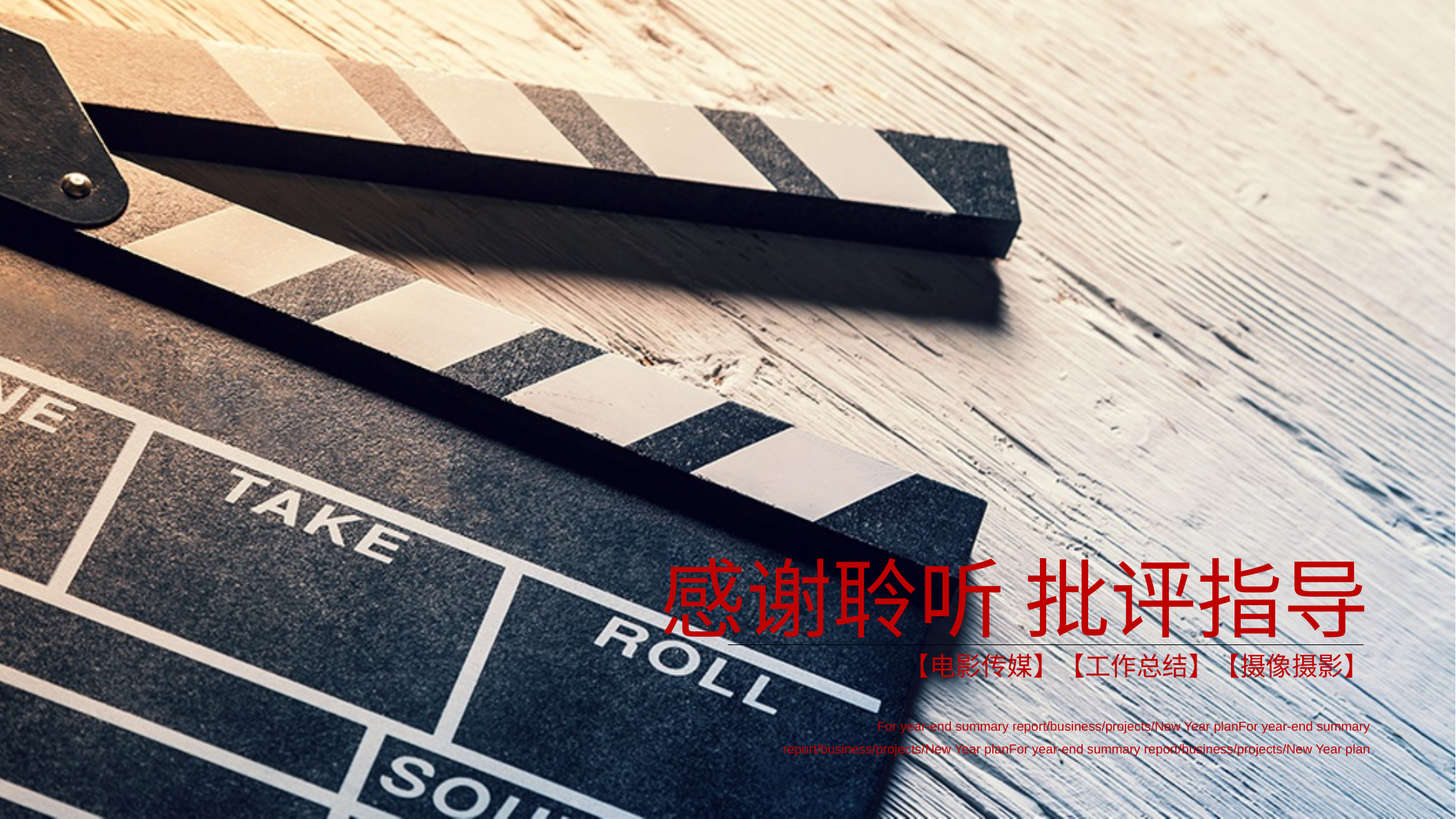

感谢聆听 批评指导
【电影传媒】【工作总结】【摄像摄影】
For year-end summary report/business/projects/New Year planFor year-end summary report/business/projects/New Year planFor year-end summary report/business/projects/New Year plan